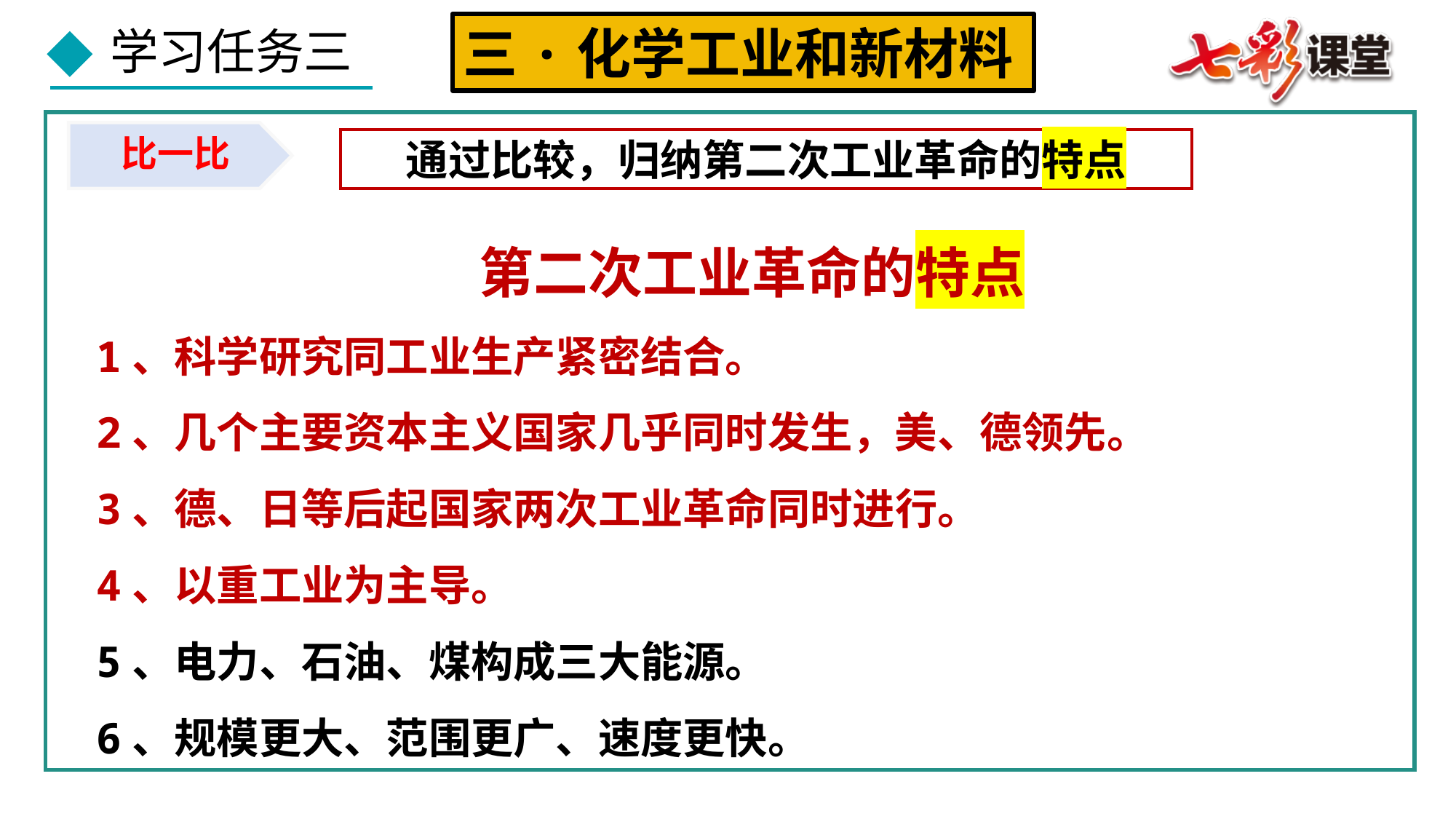

三·化学工业和新材料

比一比
通过比较，归纳第二次工业革命的特点
第二次工业革命的特点
1、科学研究同工业生产紧密结合。
2、几个主要资本主义国家几乎同时发生，美、德领先。
3、德、日等后起国家两次工业革命同时进行。
4、以重工业为主导。
5、电力、石油、煤构成三大能源。
6、规模更大、范围更广、速度更快。